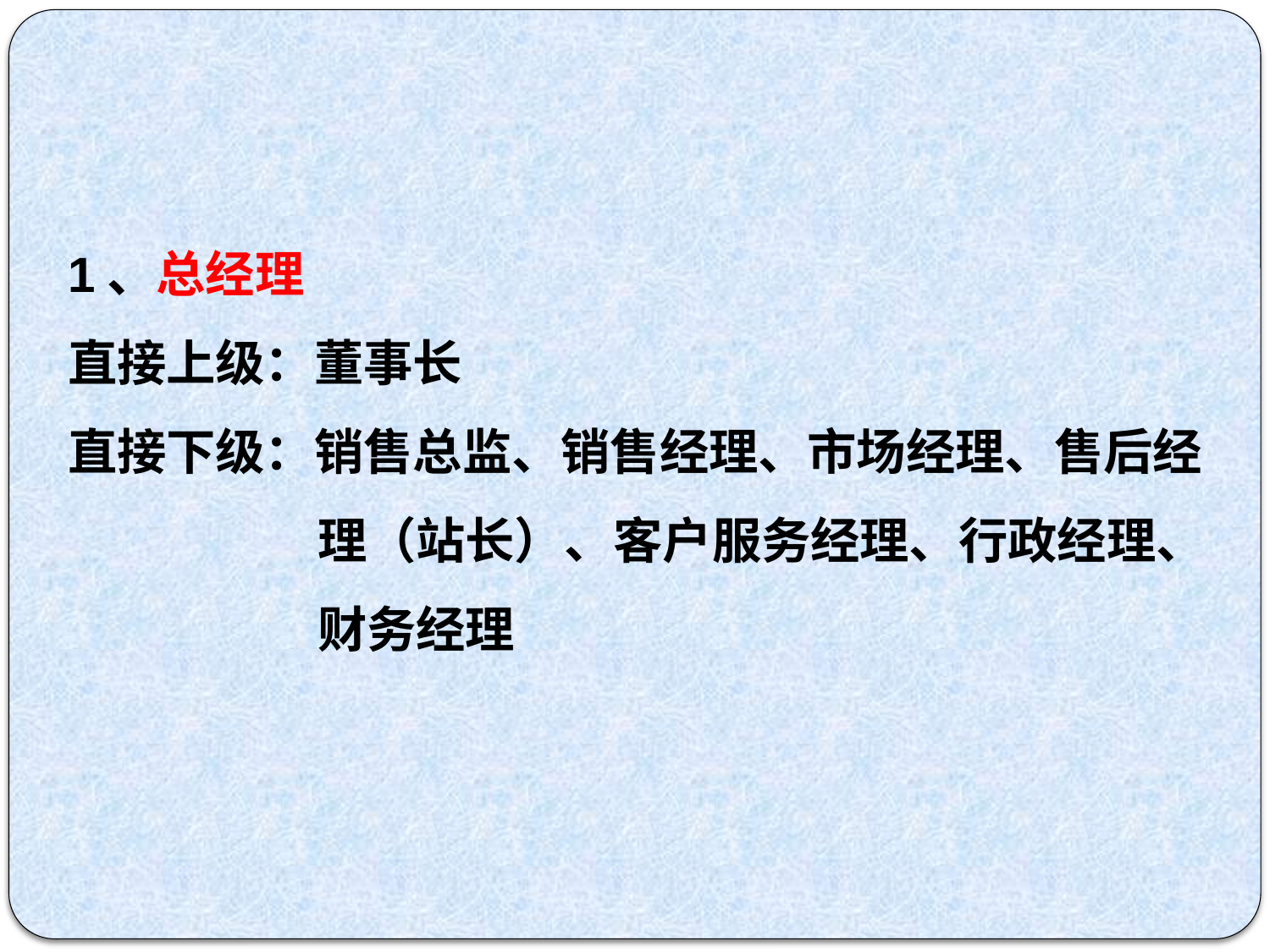

1、总经理
直接上级：董事长
直接下级：销售总监、销售经理、市场经理、售后经理（站长）、客户服务经理、行政经理、财务经理